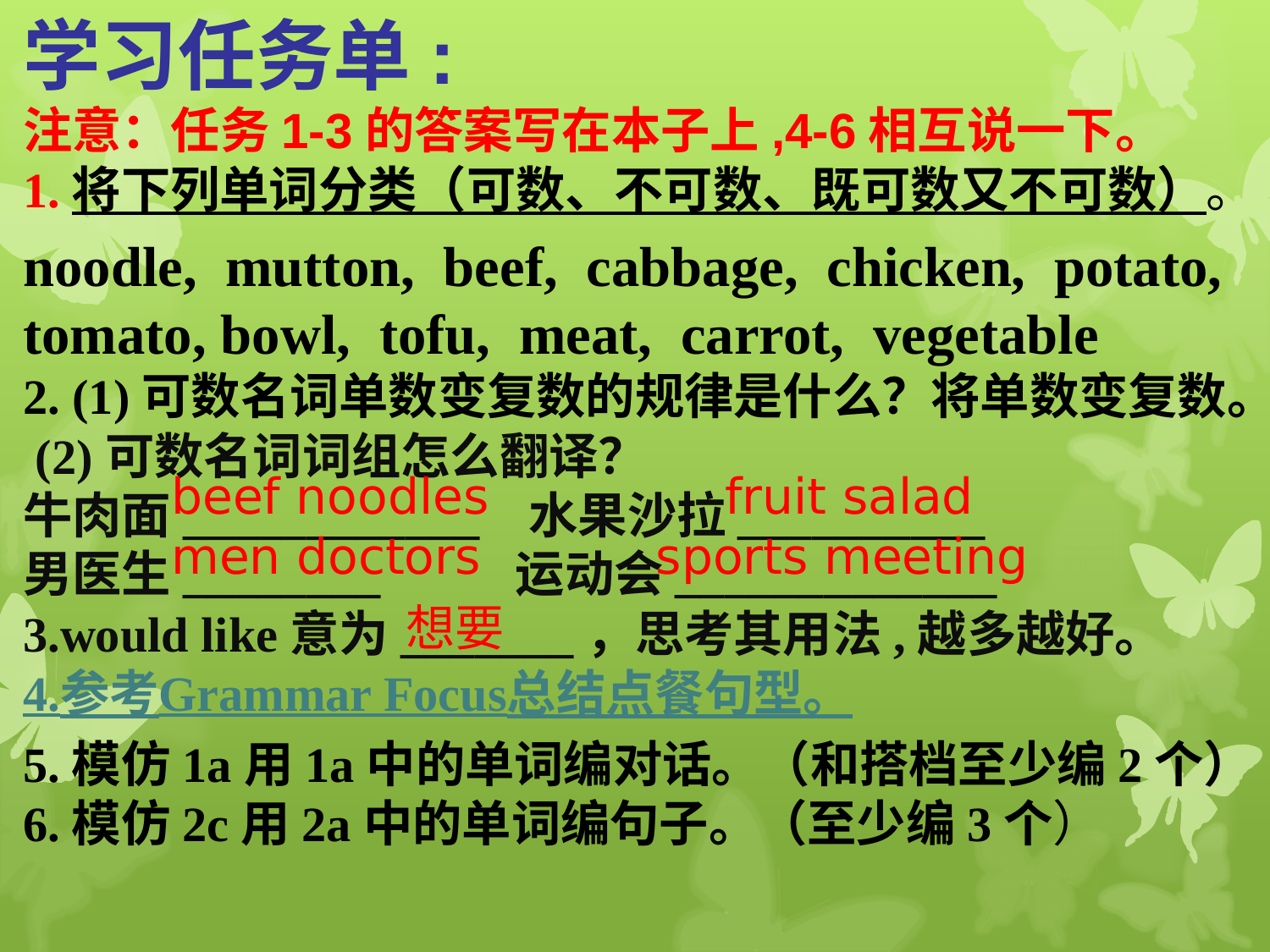

学习任务单:
注意：任务1-3的答案写在本子上,4-6相互说一下。
1.将下列单词分类（可数、不可数、既可数又不可数）。
noodle,  mutton,  beef,  cabbage,  chicken,  potato,  tomato, bowl,  tofu,  meat,  carrot,  vegetable
2. (1)可数名词单数变复数的规律是什么？将单数变复数。
 (2)可数名词词组怎么翻译？
牛肉面____________   水果沙拉__________
男医生________          运动会_____________
3.would like意为_______，思考其用法,越多越好。
4.参考Grammar Focus总结点餐句型。
5.模仿1a用1a中的单词编对话。（和搭档至少编2个）
6.模仿2c用2a中的单词编句子。（至少编3个）

beef noodles
 fruit salad
men doctors
sports meeting
想要